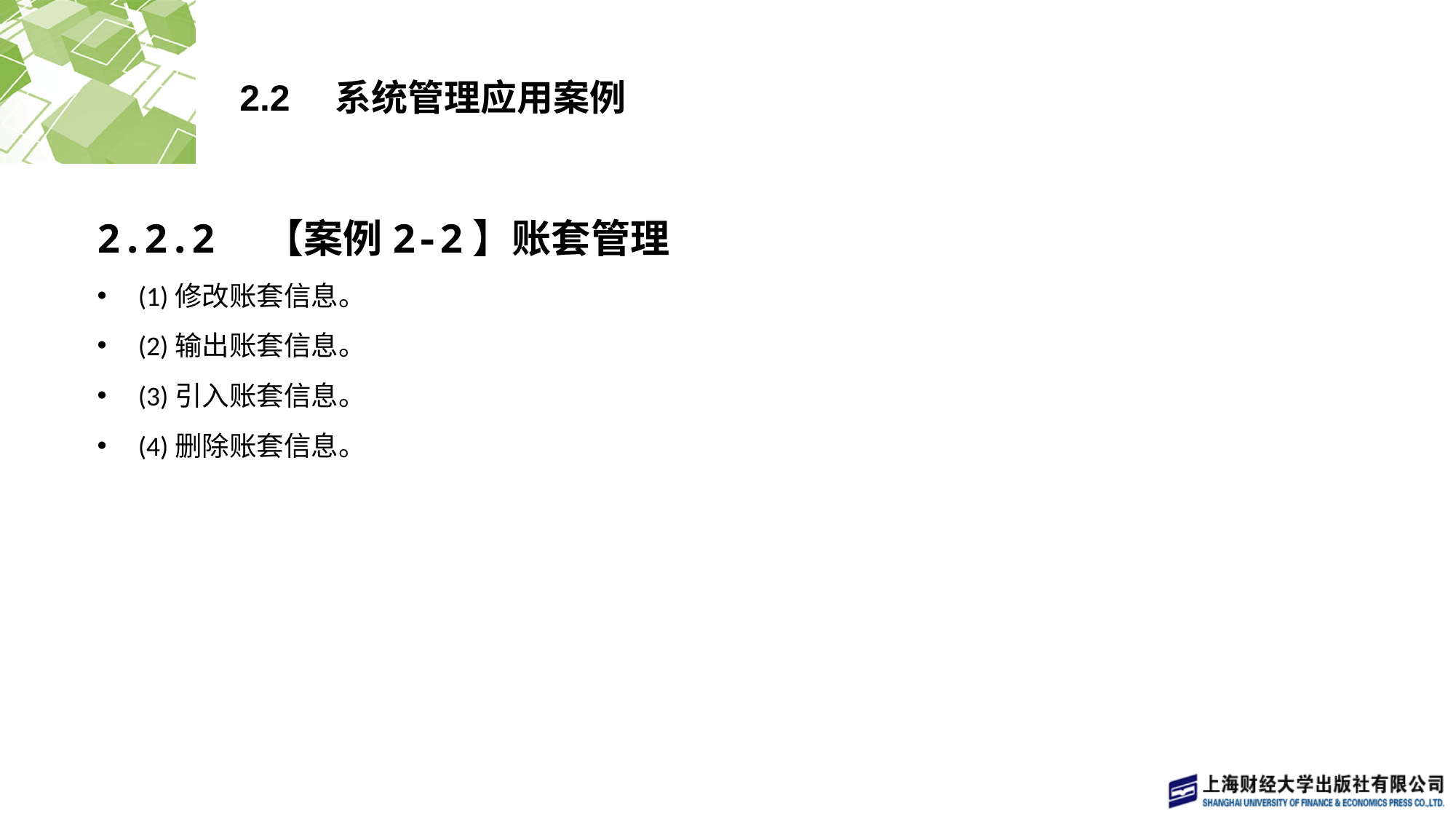

# 2.2　系统管理应用案例
2.2.2　【案例2-2】账套管理
(1)修改账套信息。
(2)输出账套信息。
(3)引入账套信息。
(4)删除账套信息。